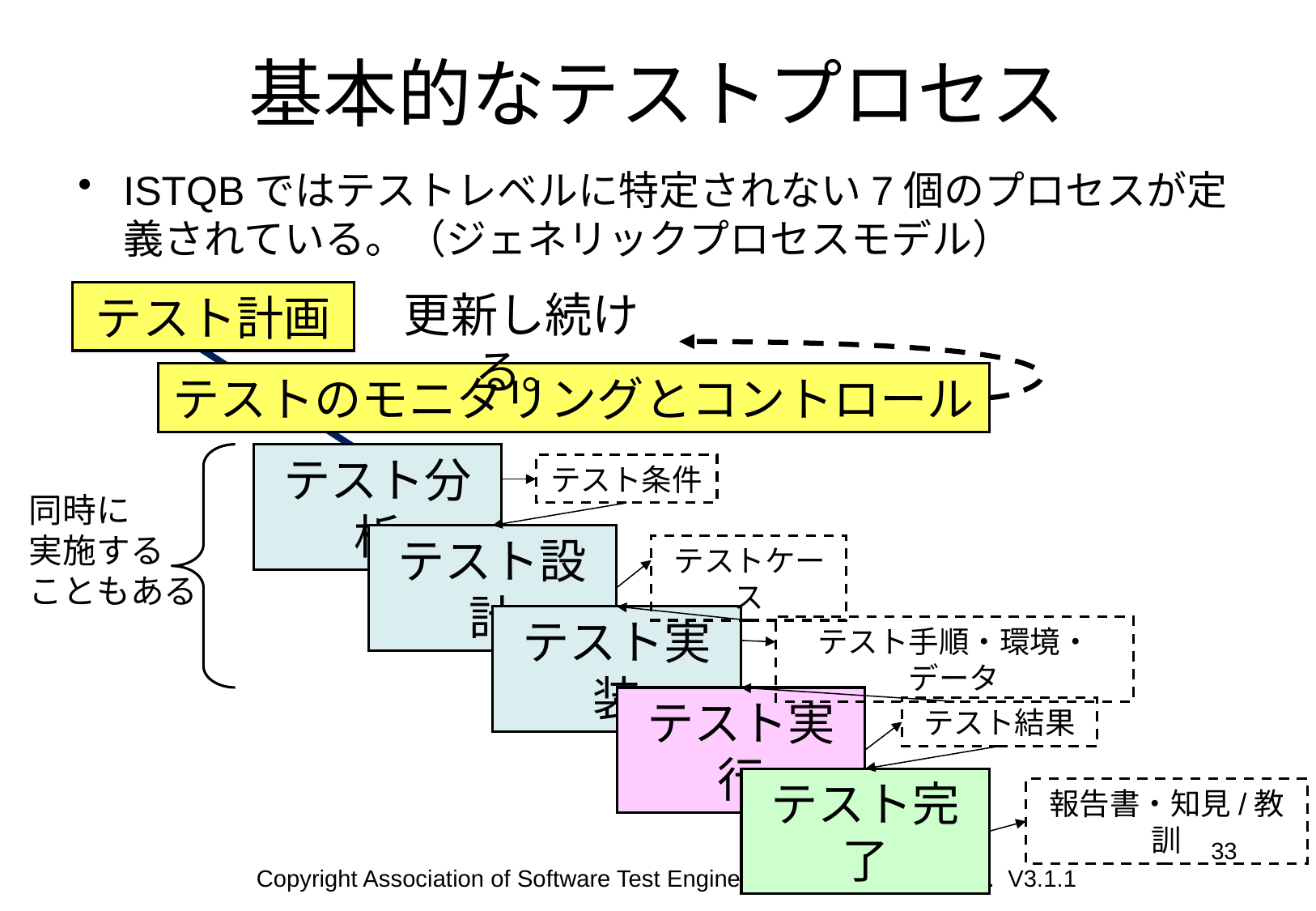

# 基本的なテストプロセス
ISTQBではテストレベルに特定されない7個のプロセスが定義されている。（ジェネリックプロセスモデル）
更新し続ける。
テスト計画
テストのモニタリングとコントロール

テスト分析
テスト条件
同時に
実施する
こともある
テスト設計
テストケース
テスト実装
テスト手順・環境・データ
テスト実行
テスト結果
テスト完了
報告書・知見/教訓
33
Copyright Association of Software Test Engineering All rights reserved.  V3.1.1